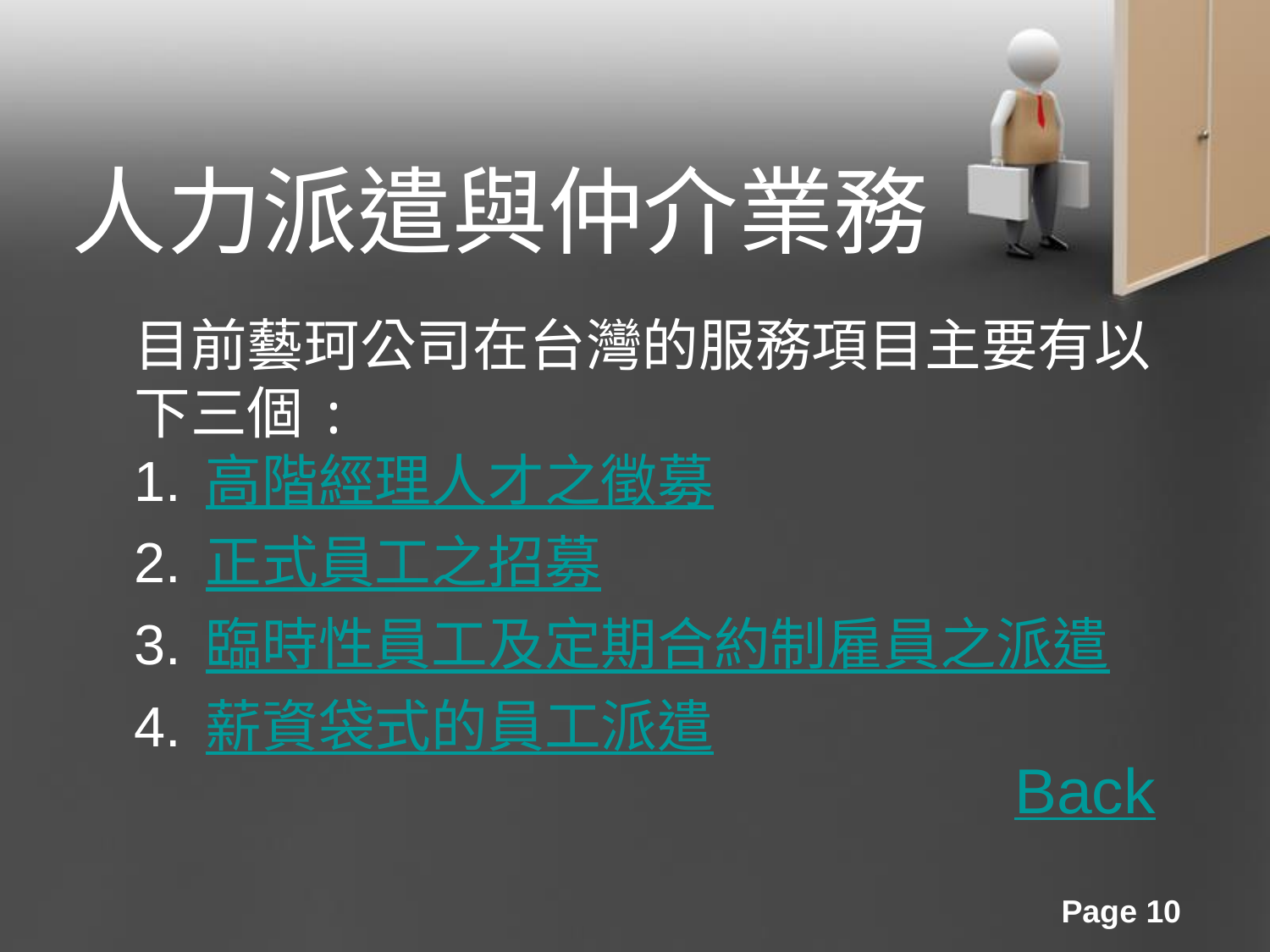

人力派遣與仲介業務
目前藝珂公司在台灣的服務項目主要有以下三個:
高階經理人才之徵募
正式員工之招募
臨時性員工及定期合約制雇員之派遣
薪資袋式的員工派遣

Back